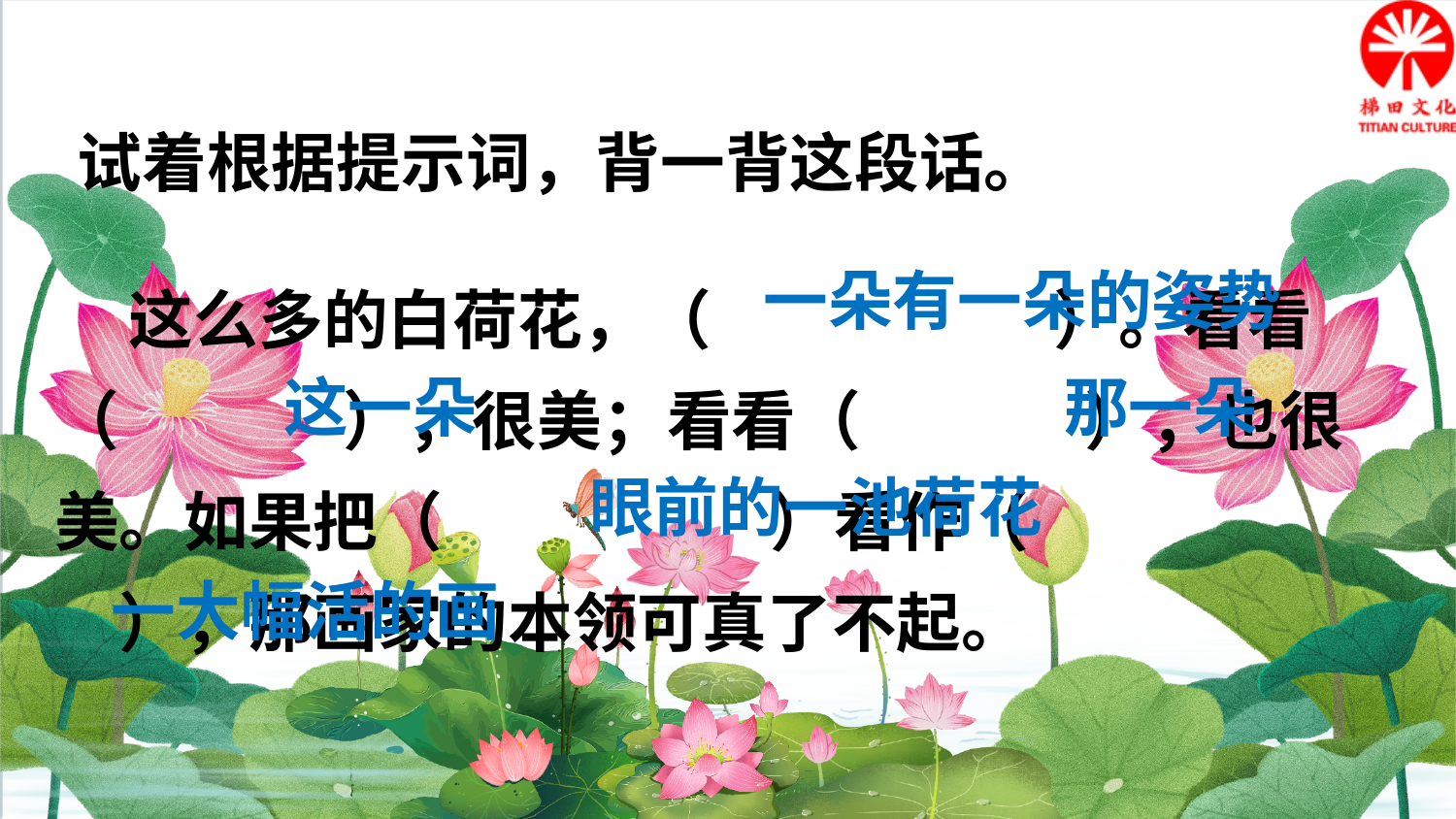

试着根据提示词，背一背这段话。
    这么多的白荷花，（        　　　  ）。看看（　　  　），很美；看看（　　  　），也很美。如果把（　　         　）看作（　　      　），那画家的本领可真了不起。
一朵有一朵的姿势
这一朵
那一朵
眼前的一池荷花
一大幅活的画